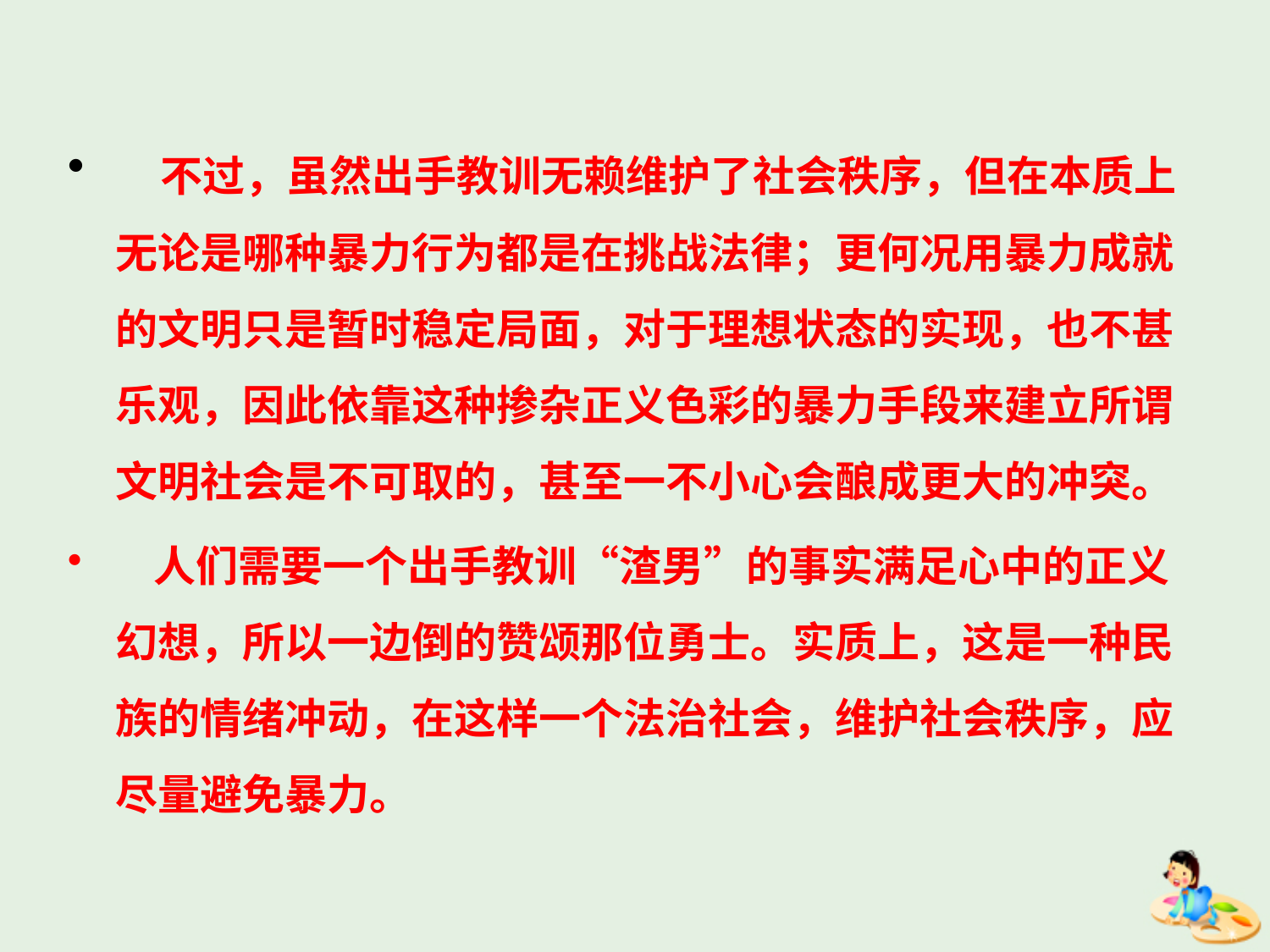

不过，虽然出手教训无赖维护了社会秩序，但在本质上无论是哪种暴力行为都是在挑战法律；更何况用暴力成就的文明只是暂时稳定局面，对于理想状态的实现，也不甚乐观，因此依靠这种掺杂正义色彩的暴力手段来建立所谓文明社会是不可取的，甚至一不小心会酿成更大的冲突。
   人们需要一个出手教训“渣男”的事实满足心中的正义幻想，所以一边倒的赞颂那位勇士。实质上，这是一种民族的情绪冲动，在这样一个法治社会，维护社会秩序，应尽量避免暴力。